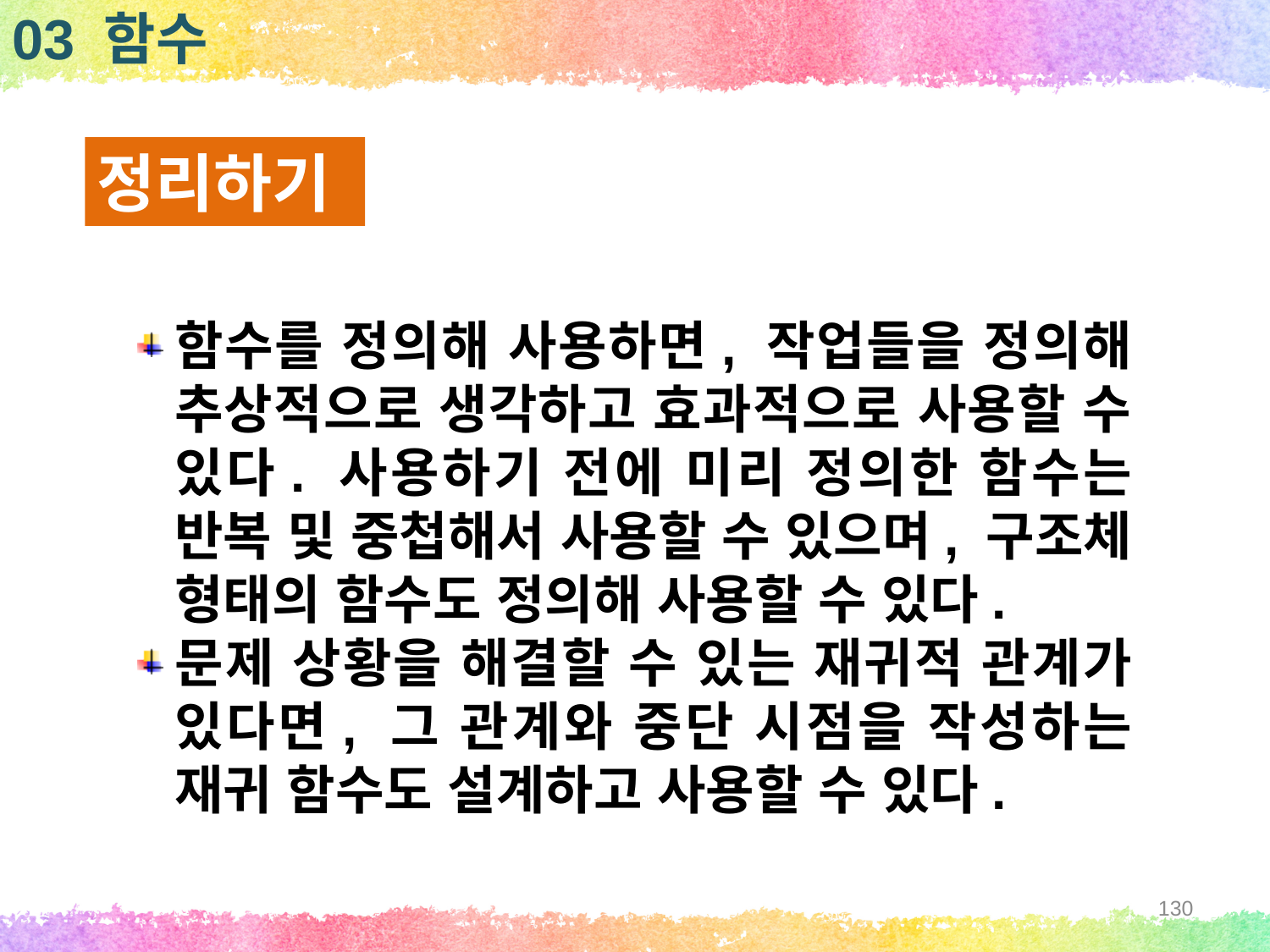

03 함수
정리하기
함수를 정의해 사용하면, 작업들을 정의해 추상적으로 생각하고 효과적으로 사용할 수 있다. 사용하기 전에 미리 정의한 함수는 반복 및 중첩해서 사용할 수 있으며, 구조체 형태의 함수도 정의해 사용할 수 있다.
문제 상황을 해결할 수 있는 재귀적 관계가 있다면, 그 관계와 중단 시점을 작성하는 재귀 함수도 설계하고 사용할 수 있다.
130